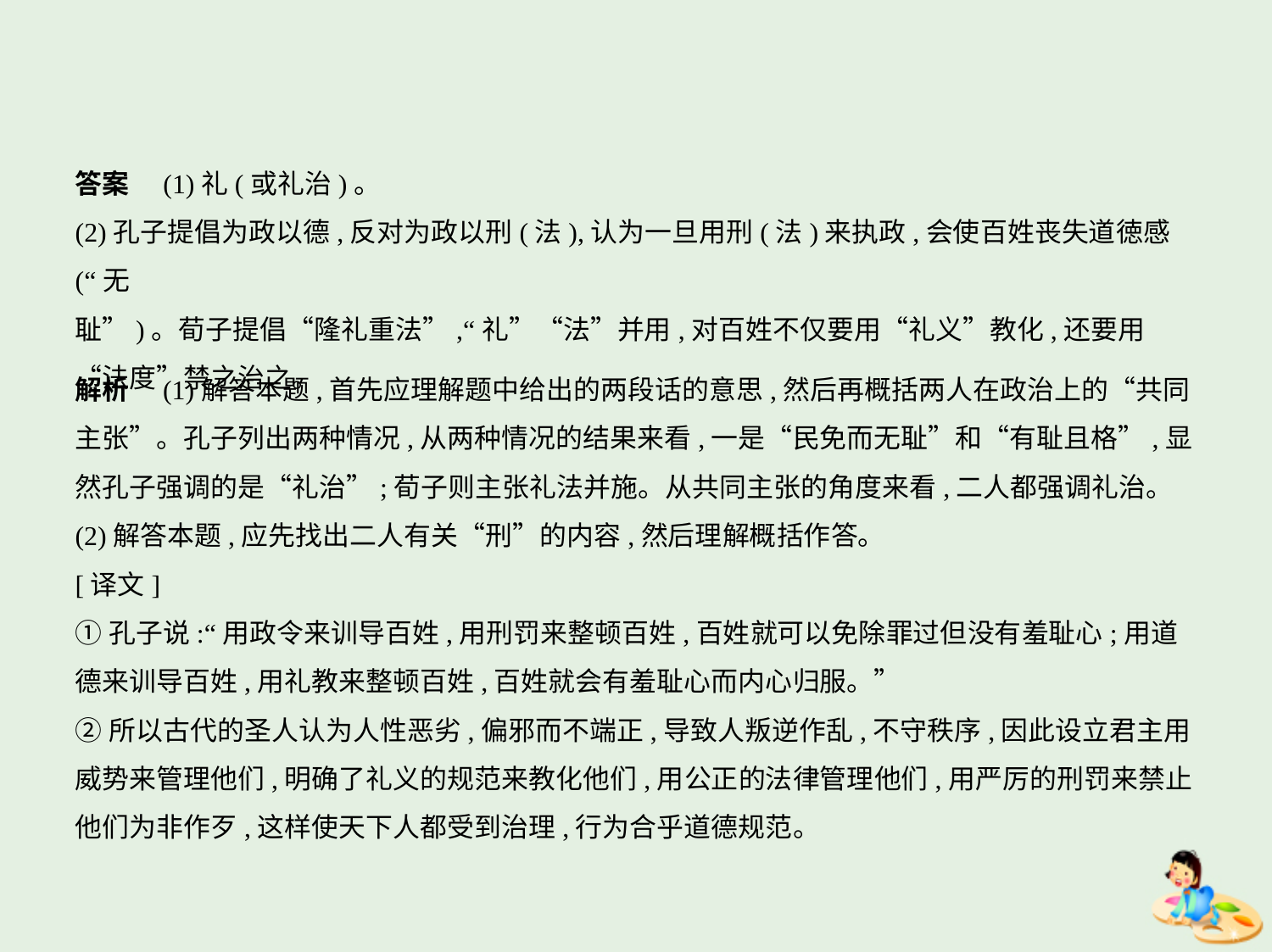

答案　(1)礼(或礼治)。
(2)孔子提倡为政以德,反对为政以刑(法),认为一旦用刑(法)来执政,会使百姓丧失道徳感(“无
耻”)。荀子提倡“隆礼重法”,“礼”“法”并用,对百姓不仅要用“礼义”教化,还要用
“法度”禁之治之。
解析　(1)解答本题,首先应理解题中给出的两段话的意思,然后再概括两人在政治上的“共同
主张”。孔子列出两种情况,从两种情况的结果来看,一是“民免而无耻”和“有耻且格”,显
然孔子强调的是“礼治”;荀子则主张礼法并施。从共同主张的角度来看,二人都强调礼治。
(2)解答本题,应先找出二人有关“刑”的内容,然后理解概括作答。
[译文]
①孔子说:“用政令来训导百姓,用刑罚来整顿百姓,百姓就可以免除罪过但没有羞耻心;用道
德来训导百姓,用礼教来整顿百姓,百姓就会有羞耻心而内心归服。”
②所以古代的圣人认为人性恶劣,偏邪而不端正,导致人叛逆作乱,不守秩序,因此设立君主用
威势来管理他们,明确了礼义的规范来教化他们,用公正的法律管理他们,用严厉的刑罚来禁止
他们为非作歹,这样使天下人都受到治理,行为合乎道德规范。